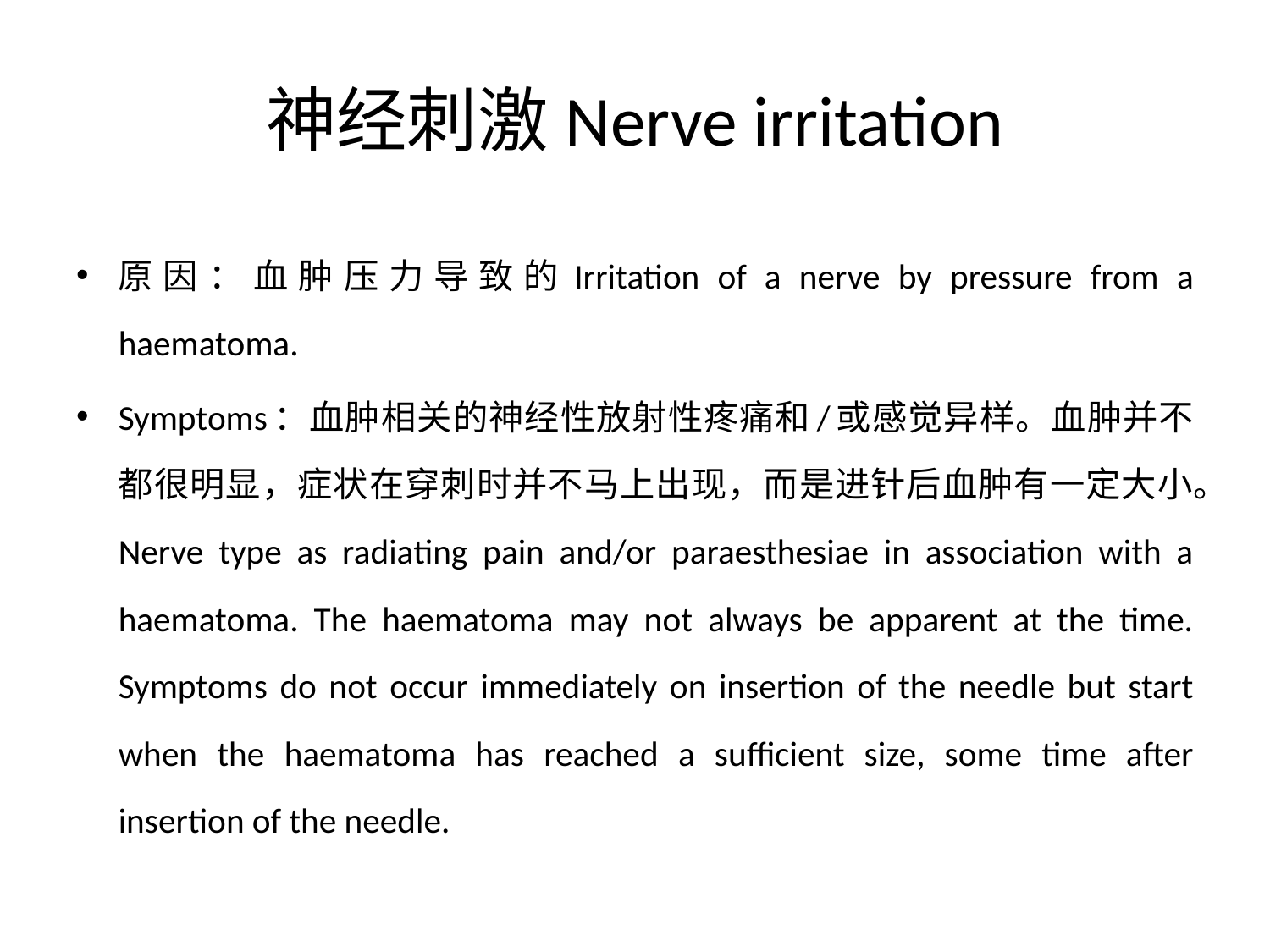

# 神经刺激Nerve irritation
原因：血肿压力导致的Irritation of a nerve by pressure from a haematoma.
Symptoms：血肿相关的神经性放射性疼痛和/或感觉异样。血肿并不都很明显，症状在穿刺时并不马上出现，而是进针后血肿有一定大小。Nerve type as radiating pain and/or paraesthesiae in association with a haematoma. The haematoma may not always be apparent at the time. Symptoms do not occur immediately on insertion of the needle but start when the haematoma has reached a sufficient size, some time after insertion of the needle.